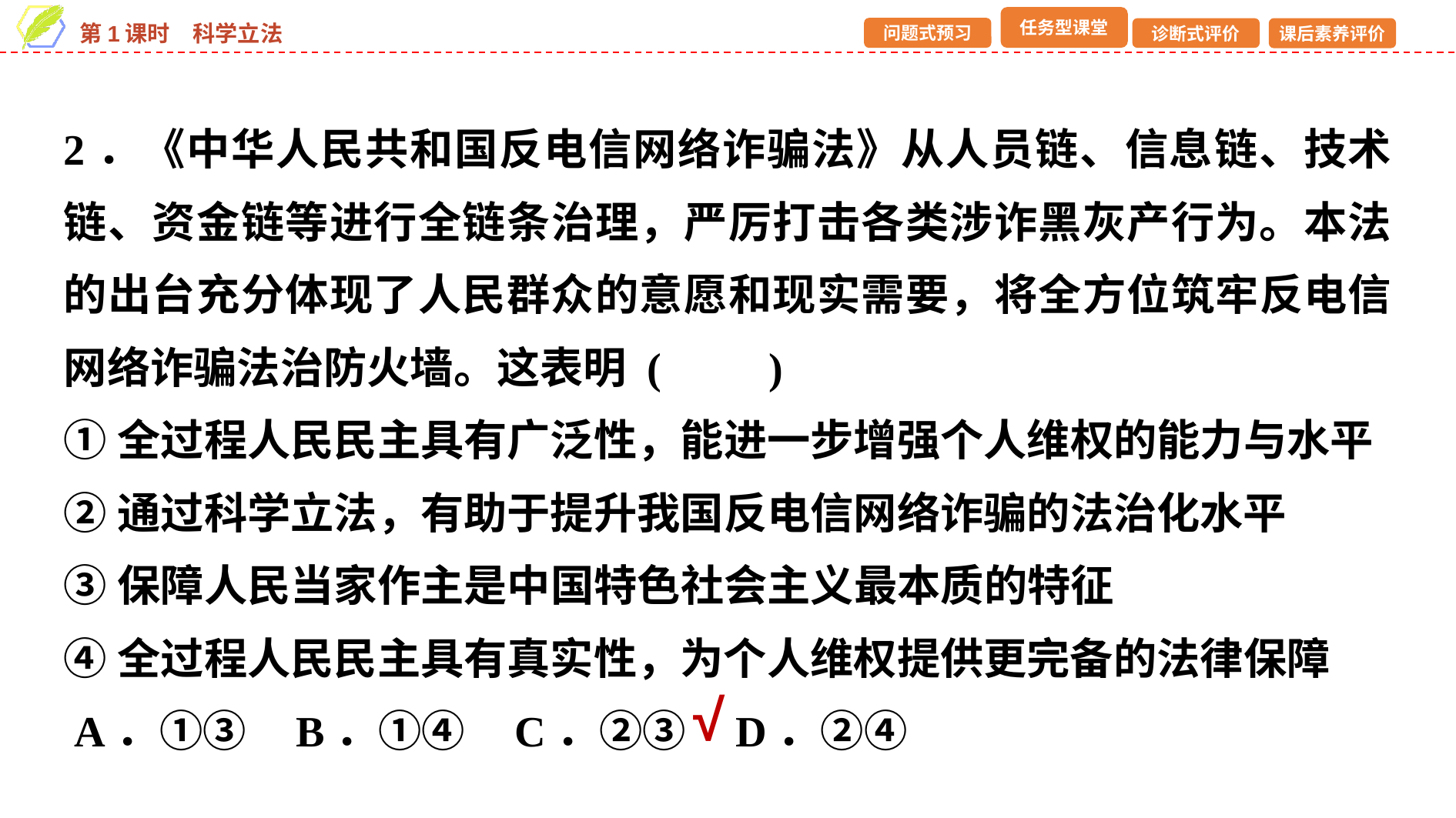

2．《中华人民共和国反电信网络诈骗法》从人员链、信息链、技术链、资金链等进行全链条治理，严厉打击各类涉诈黑灰产行为。本法的出台充分体现了人民群众的意愿和现实需要，将全方位筑牢反电信网络诈骗法治防火墙。这表明 (　　)
①全过程人民民主具有广泛性，能进一步增强个人维权的能力与水平
②通过科学立法，有助于提升我国反电信网络诈骗的法治化水平
③保障人民当家作主是中国特色社会主义最本质的特征
④全过程人民民主具有真实性，为个人维权提供更完备的法律保障
 A．①③    B．①④    C．②③    D．②④
√